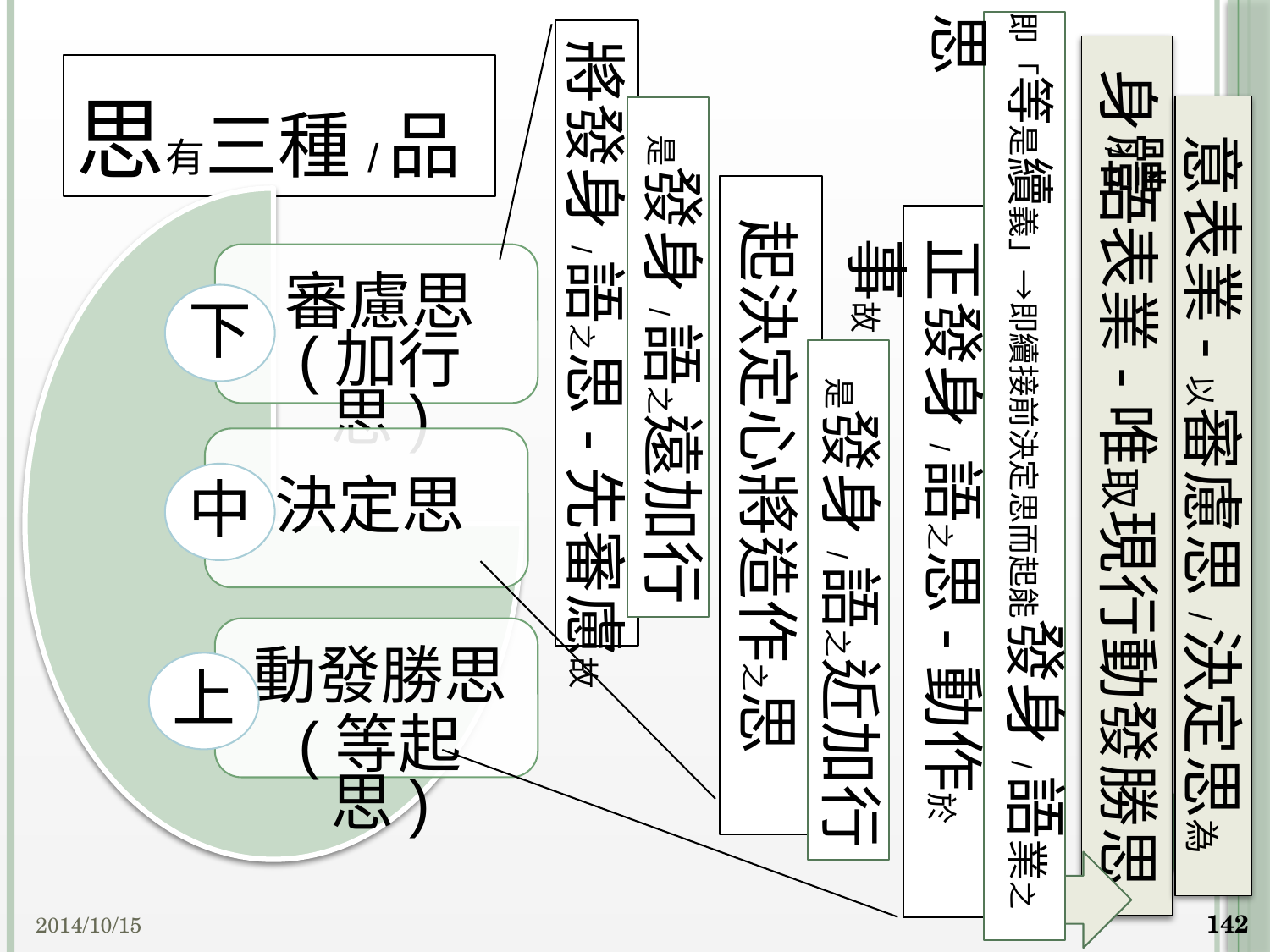

即「等是續義」→即續接前決定思而起能發身/語業之思

將發身/語之思-先審慮故

# 思有三種/品
身/語表業-唯取現行動發勝思

意表業-以審慮思/決定思為體
是發身/語之遠加行

審慮思
(加行思)
決定思
動發勝思
(等起思)
起決定心將造作之思

正發身/語之思-動作於事故

下

是發身/語之近加行

中

上

142
2014/10/15